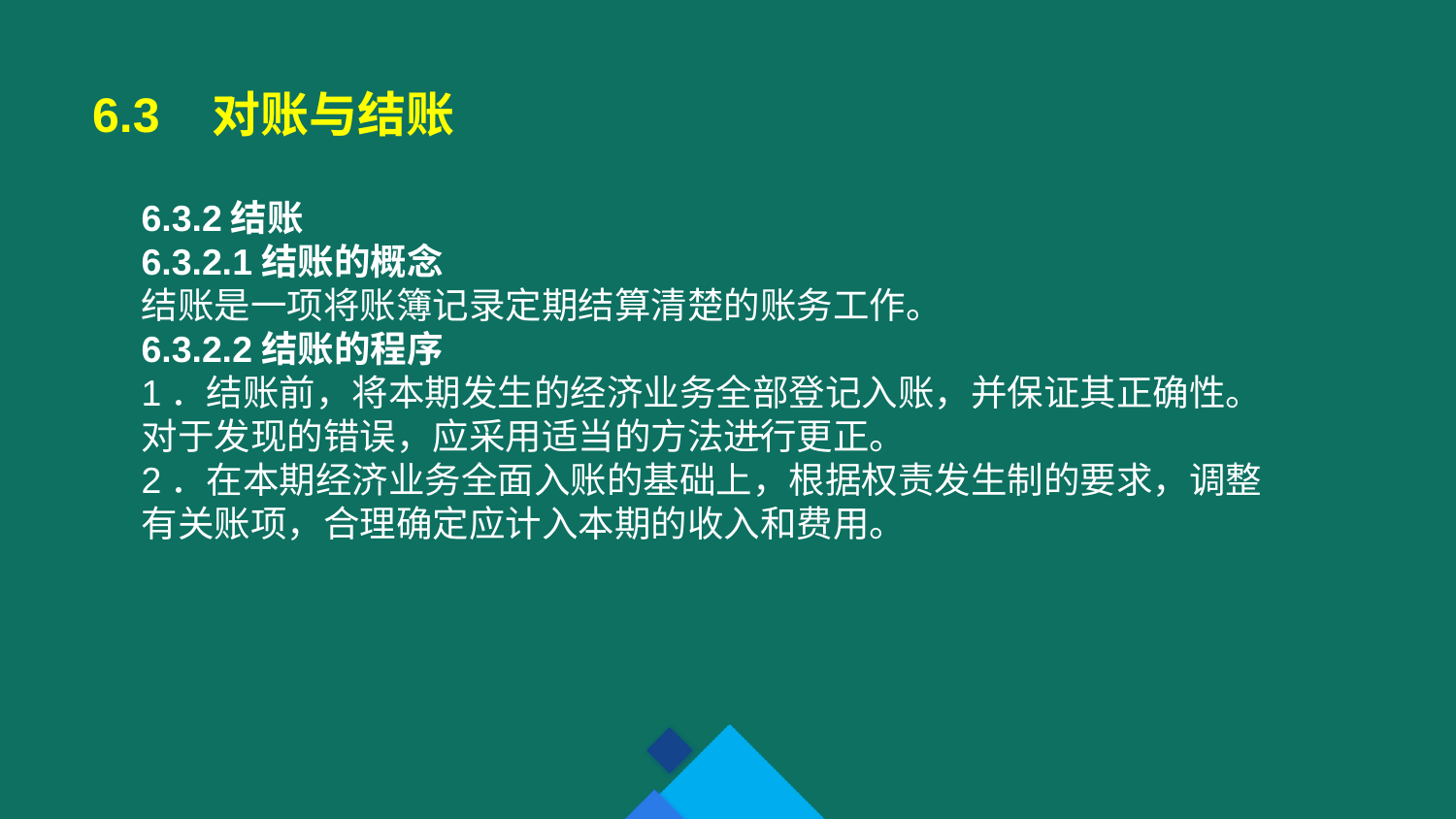

6.3   对账与结账

6.3.2结账
6.3.2.1结账的概念
结账是一项将账簿记录定期结算清楚的账务工作。
6.3.2.2结账的程序
1．结账前，将本期发生的经济业务全部登记入账，并保证其正确性。对于发现的错误，应采用适当的方法进行更正。
2．在本期经济业务全面入账的基础上，根据权责发生制的要求，调整有关账项，合理确定应计入本期的收入和费用。